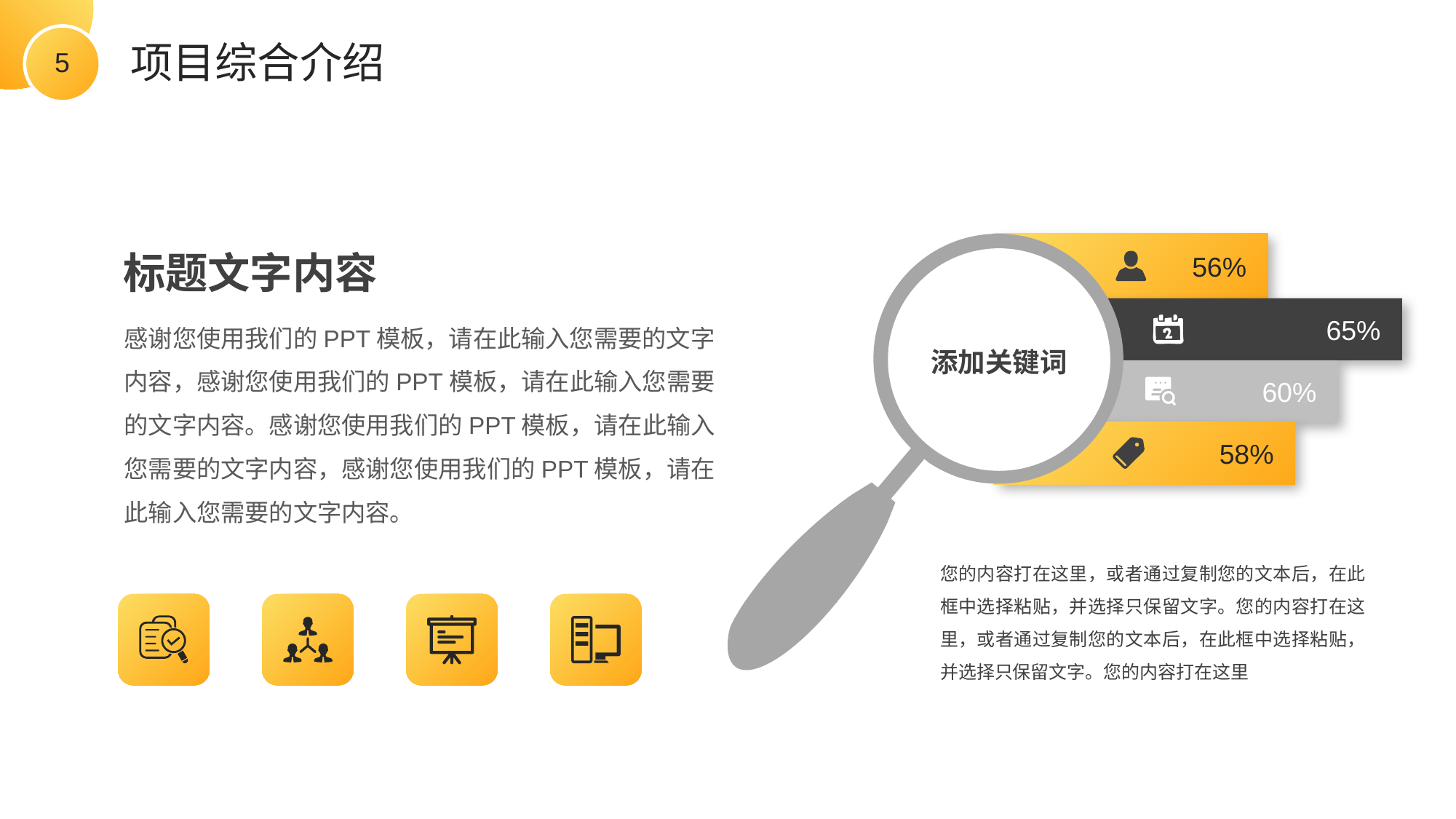

项目综合介绍
56%

标题文字内容

65%
感谢您使用我们的PPT模板，请在此输入您需要的文字内容，感谢您使用我们的PPT模板，请在此输入您需要的文字内容。感谢您使用我们的PPT模板，请在此输入您需要的文字内容，感谢您使用我们的PPT模板，请在此输入您需要的文字内容。

添加关键词
60%

58%

您的内容打在这里，或者通过复制您的文本后，在此框中选择粘贴，并选择只保留文字。您的内容打在这里，或者通过复制您的文本后，在此框中选择粘贴，并选择只保留文字。您的内容打在这里